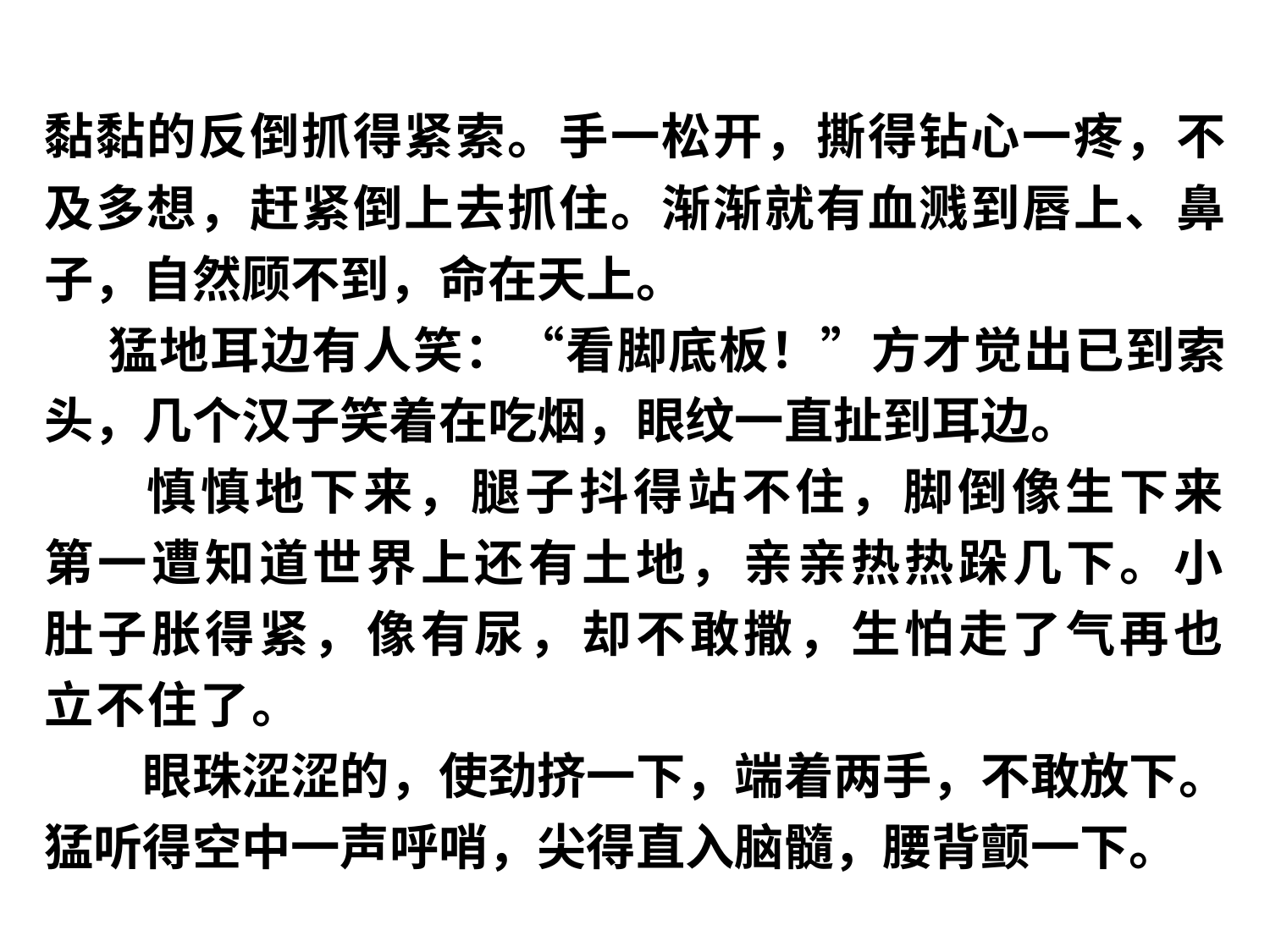

黏黏的反倒抓得紧索。手一松开，撕得钻心一疼，不及多想，赶紧倒上去抓住。渐渐就有血溅到唇上、鼻子，自然顾不到，命在天上。
    猛地耳边有人笑：“看脚底板！”方才觉出已到索头，几个汉子笑着在吃烟，眼纹一直扯到耳边。
　　慎慎地下来，腿子抖得站不住，脚倒像生下来第一遭知道世界上还有土地，亲亲热热跺几下。小肚子胀得紧，像有尿，却不敢撒，生怕走了气再也立不住了。
　　眼珠涩涩的，使劲挤一下，端着两手，不敢放下。猛听得空中一声呼哨，尖得直入脑髓，腰背颤一下。